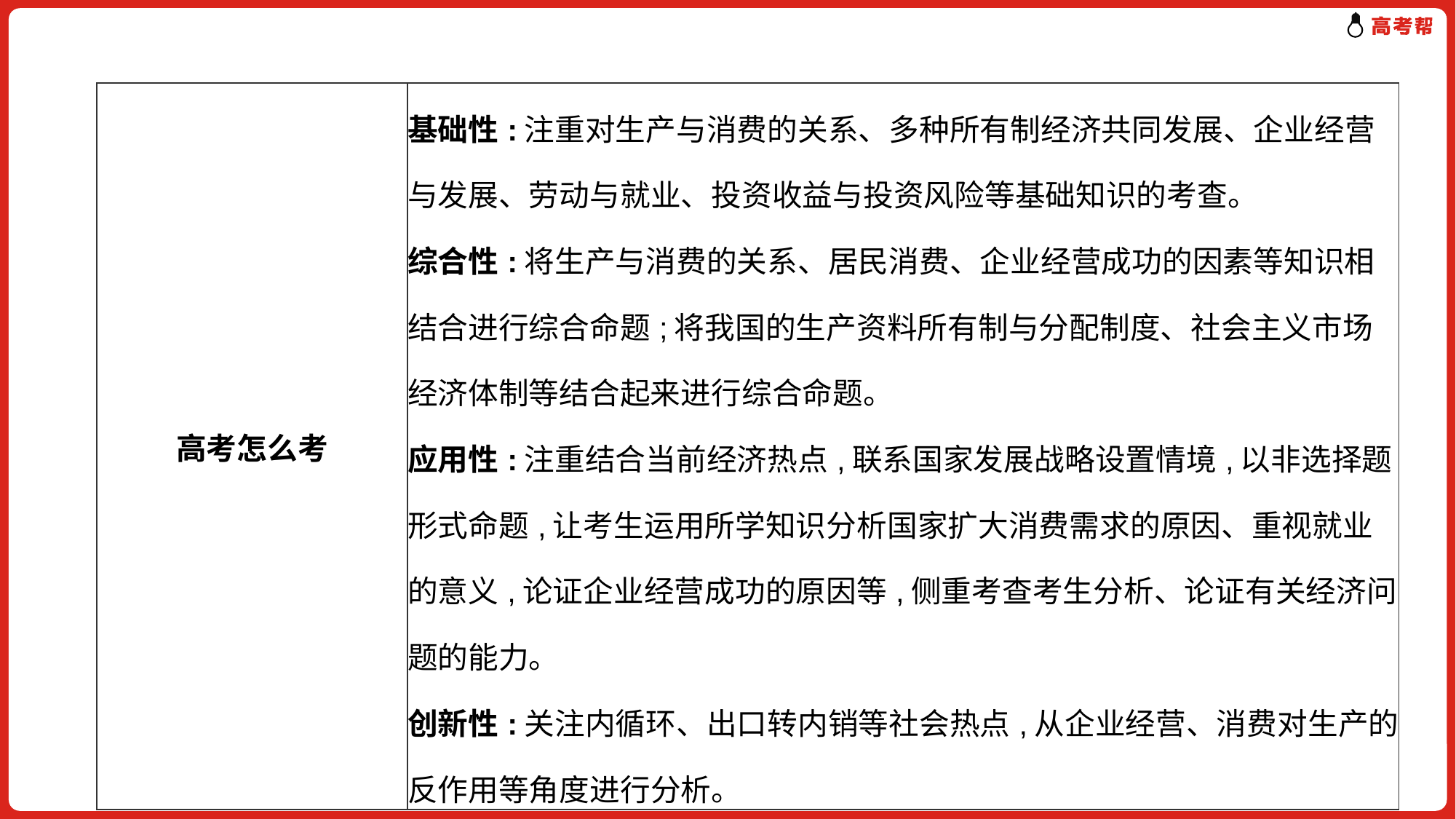

| 高考怎么考 | 基础性:注重对生产与消费的关系、多种所有制经济共同发展、企业经营与发展、劳动与就业、投资收益与投资风险等基础知识的考查。 综合性:将生产与消费的关系、居民消费、企业经营成功的因素等知识相结合进行综合命题;将我国的生产资料所有制与分配制度、社会主义市场经济体制等结合起来进行综合命题。 应用性:注重结合当前经济热点,联系国家发展战略设置情境,以非选择题形式命题,让考生运用所学知识分析国家扩大消费需求的原因、重视就业的意义,论证企业经营成功的原因等,侧重考查考生分析、论证有关经济问题的能力。 创新性:关注内循环、出口转内销等社会热点,从企业经营、消费对生产的反作用等角度进行分析。 |
| --- | --- |